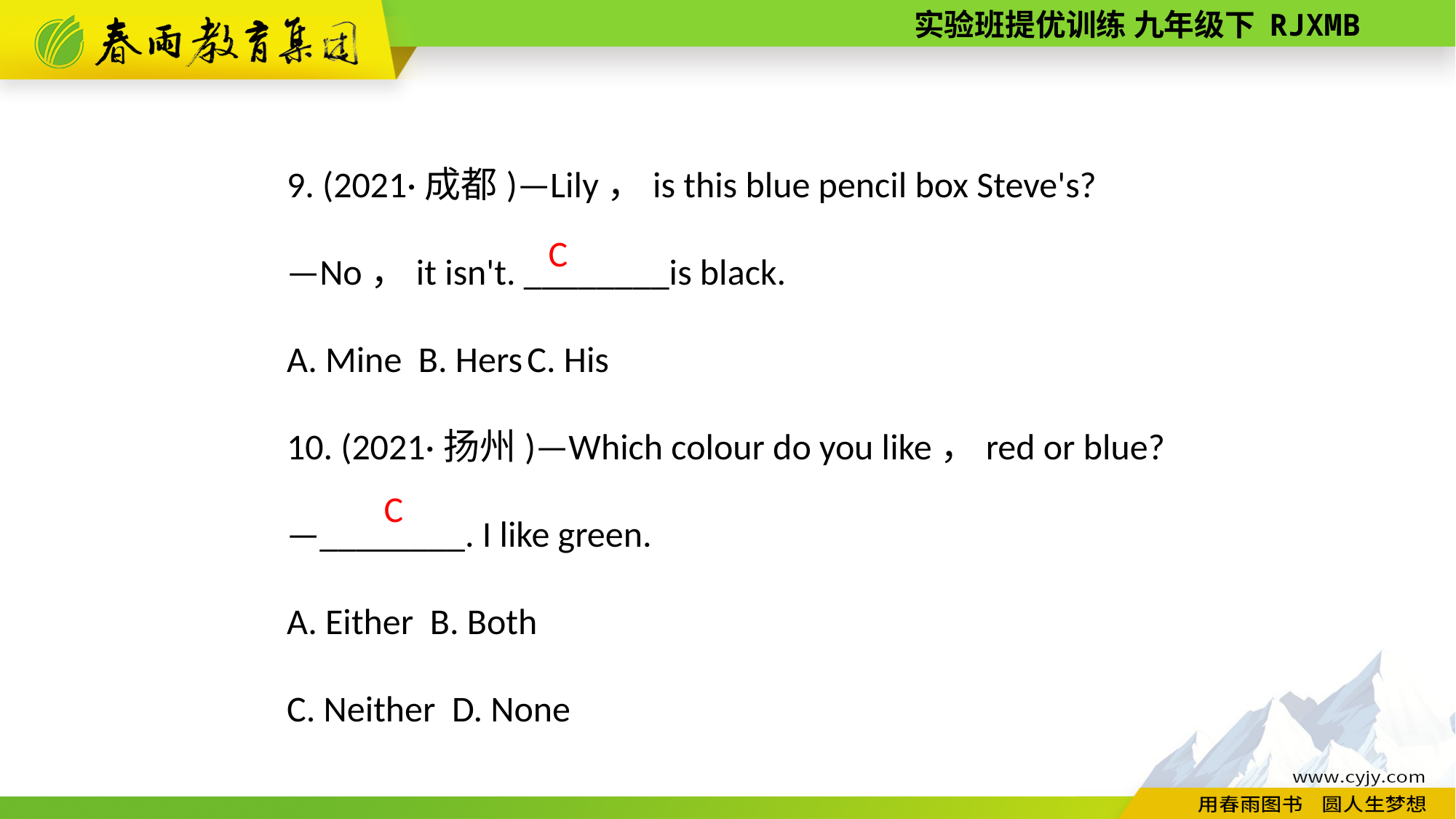

9. (2021·成都)—Lily，is this blue pencil box Steve's?
—No，it isn't. ________is black.
A. Mine  B. Hers C. His
10. (2021·扬州)—Which colour do you like，red or blue?
—________. I like green.
A. Either  B. Both
C. Neither  D. None
C
C